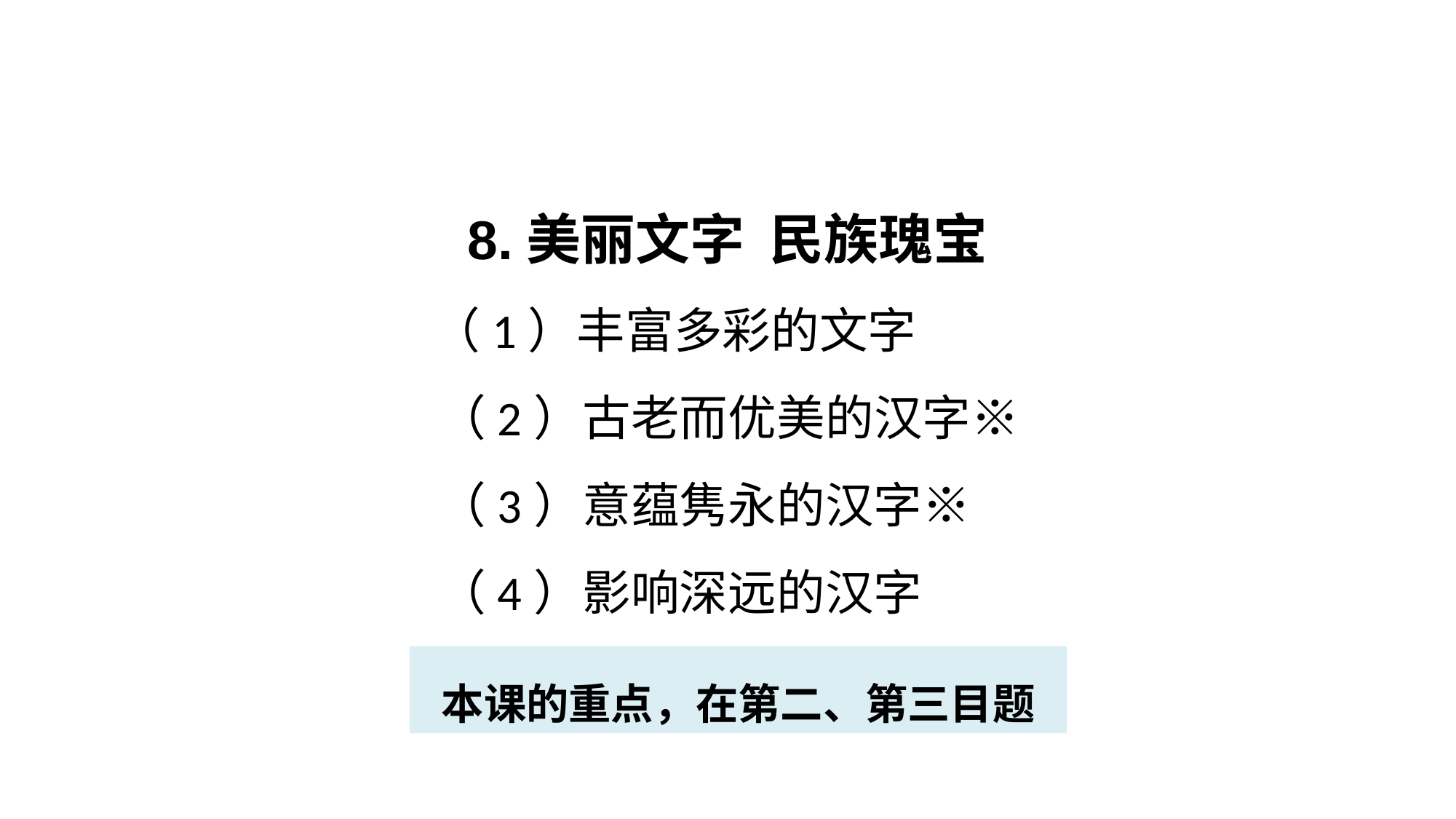

8.美丽文字  民族瑰宝
              （1）丰富多彩的文字
        （2）古老而优美的汉字※
        （3）意蕴隽永的汉字※
        （4）影响深远的汉字
本课的重点，在第二、第三目题